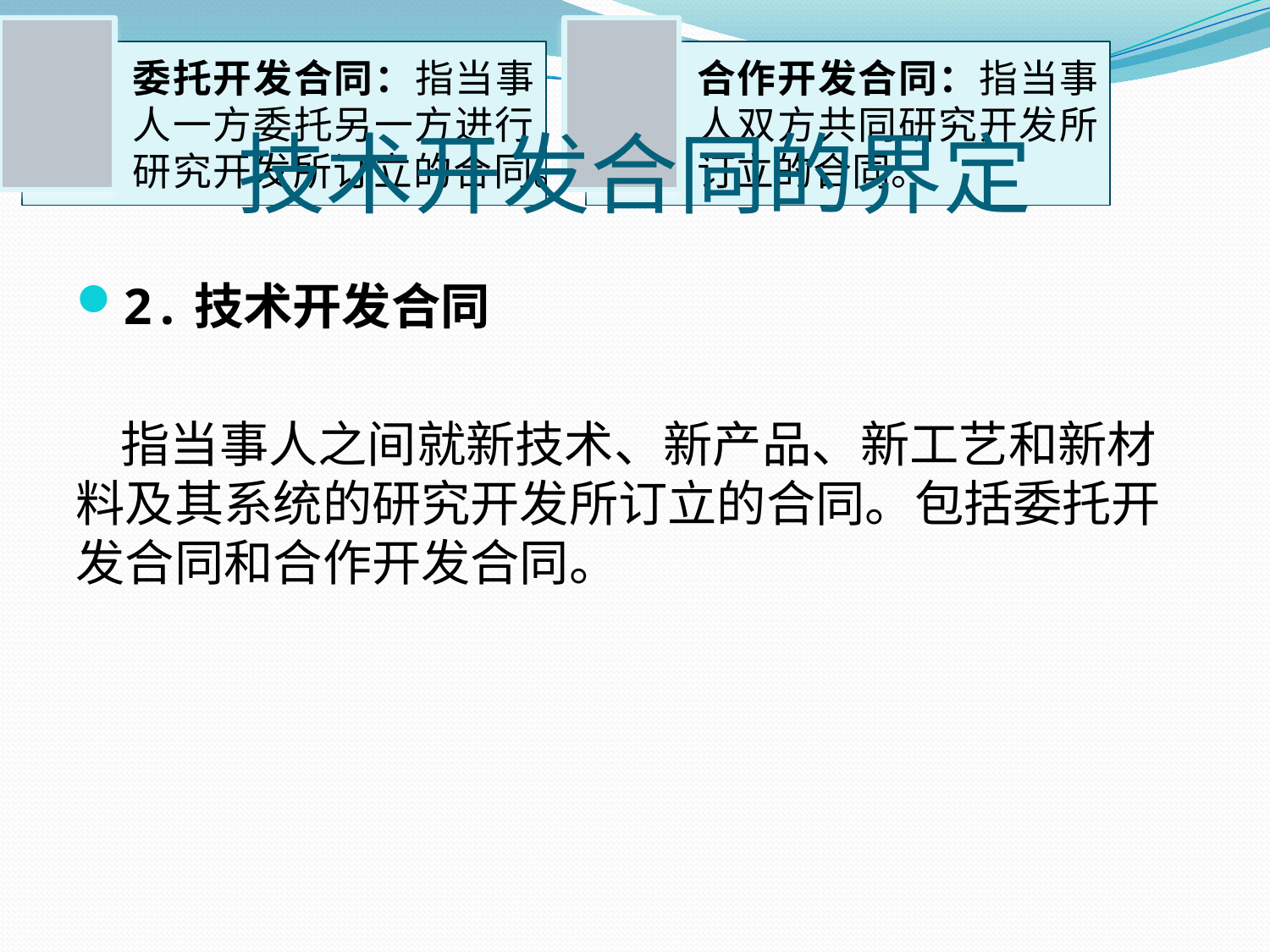

技术开发合同的界定
2.技术开发合同

   指当事人之间就新技术、新产品、新工艺和新材料及其系统的研究开发所订立的合同。包括委托开发合同和合作开发合同。
委托开发合同：指当事人一方委托另一方进行研究开发所订立的合同。
合作开发合同：指当事人双方共同研究开发所订立的合同。